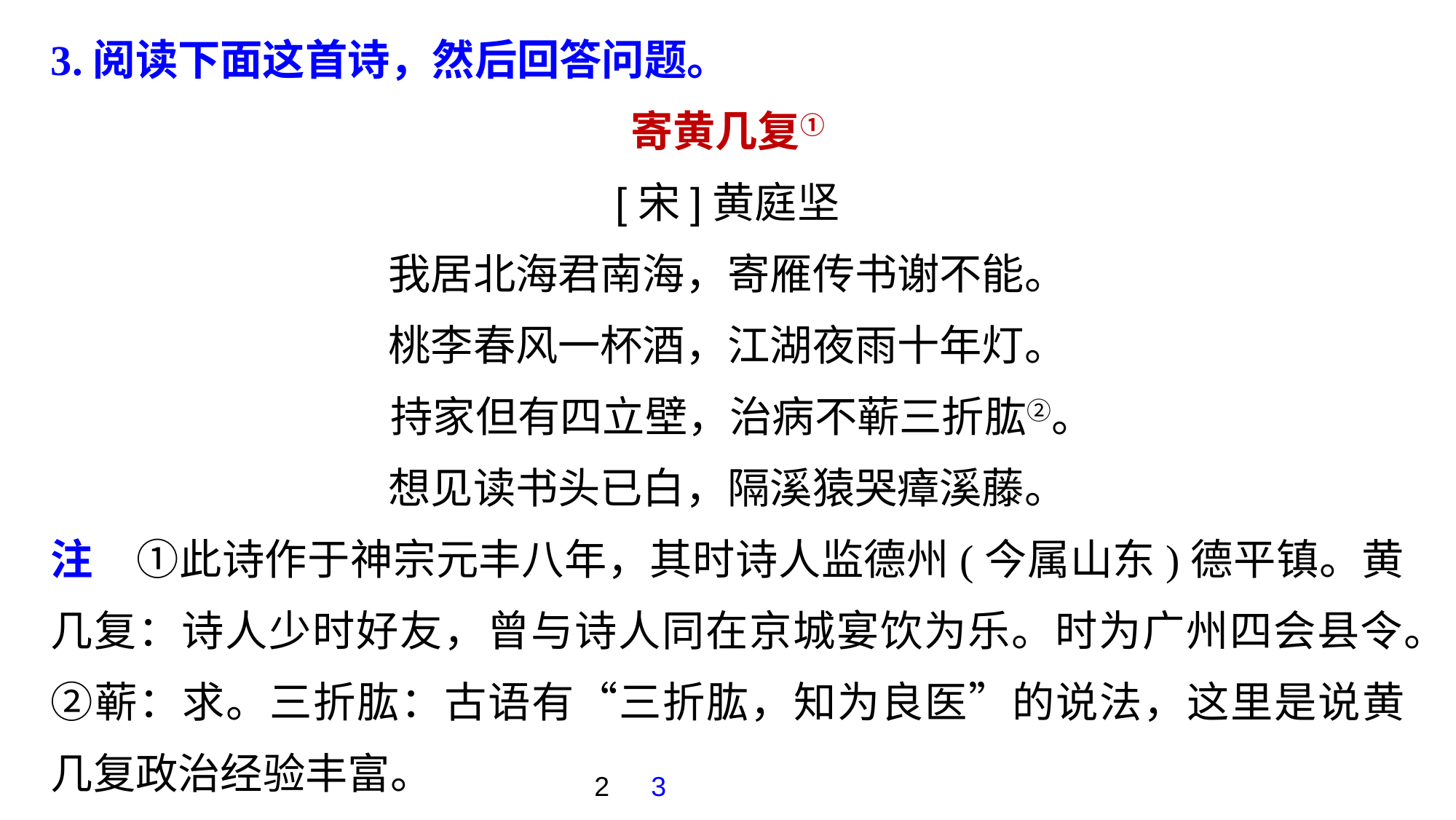

3.阅读下面这首诗，然后回答问题。
寄黄几复①
[宋]黄庭坚
我居北海君南海，寄雁传书谢不能。
桃李春风一杯酒，江湖夜雨十年灯。
  持家但有四立壁，治病不蕲三折肱②。
想见读书头已白，隔溪猿哭瘴溪藤。
注　①此诗作于神宗元丰八年，其时诗人监德州(今属山东)德平镇。黄几复：诗人少时好友，曾与诗人同在京城宴饮为乐。时为广州四会县令。②蕲：求。三折肱：古语有“三折肱，知为良医”的说法，这里是说黄几复政治经验丰富。
2
3